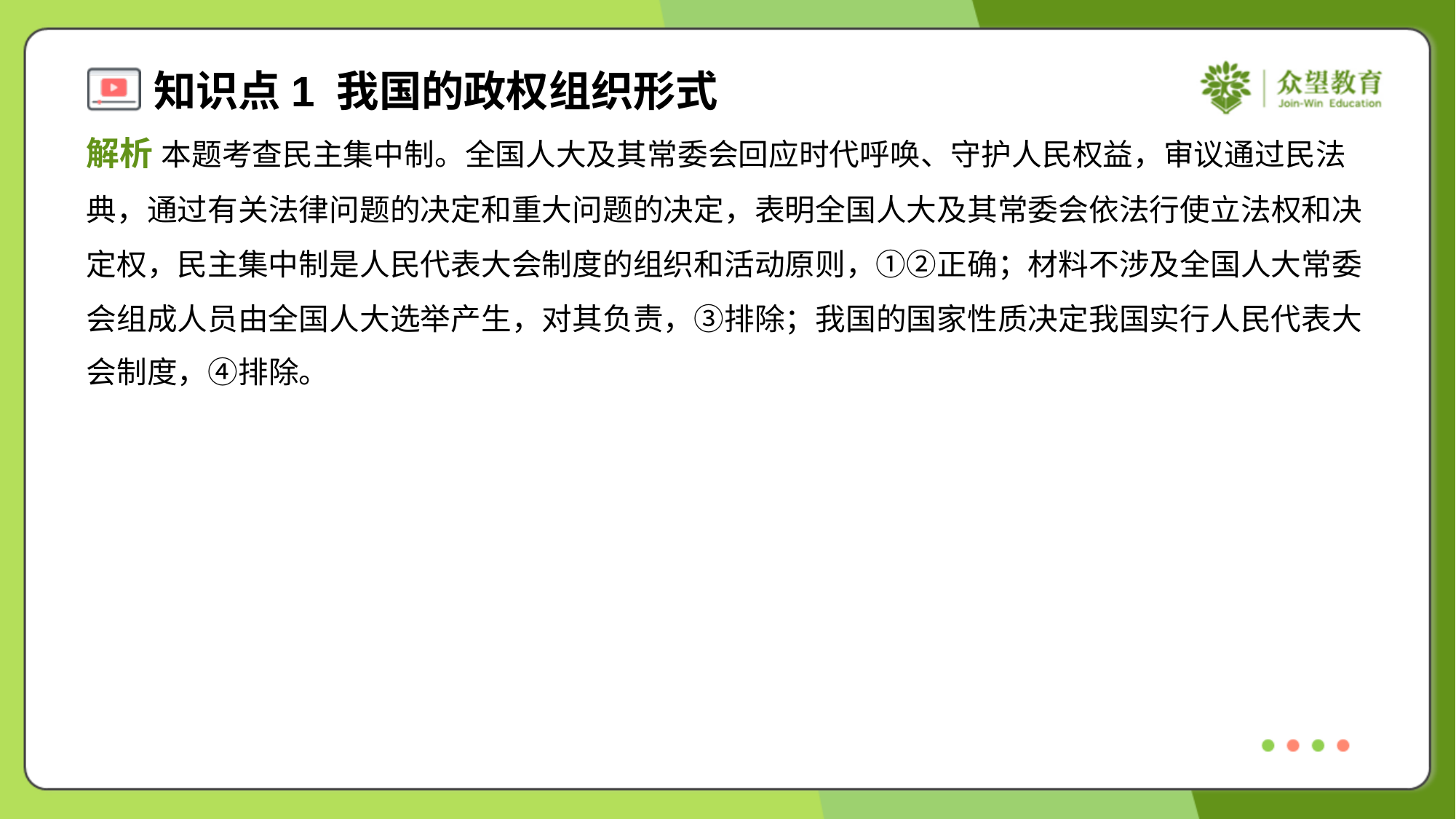

解析 本题考查民主集中制。全国人大及其常委会回应时代呼唤、守护人民权益，审议通过民法
典，通过有关法律问题的决定和重大问题的决定，表明全国人大及其常委会依法行使立法权和决
定权，民主集中制是人民代表大会制度的组织和活动原则，①②正确；材料不涉及全国人大常委
会组成人员由全国人大选举产生，对其负责，③排除；我国的国家性质决定我国实行人民代表大
会制度，④排除。